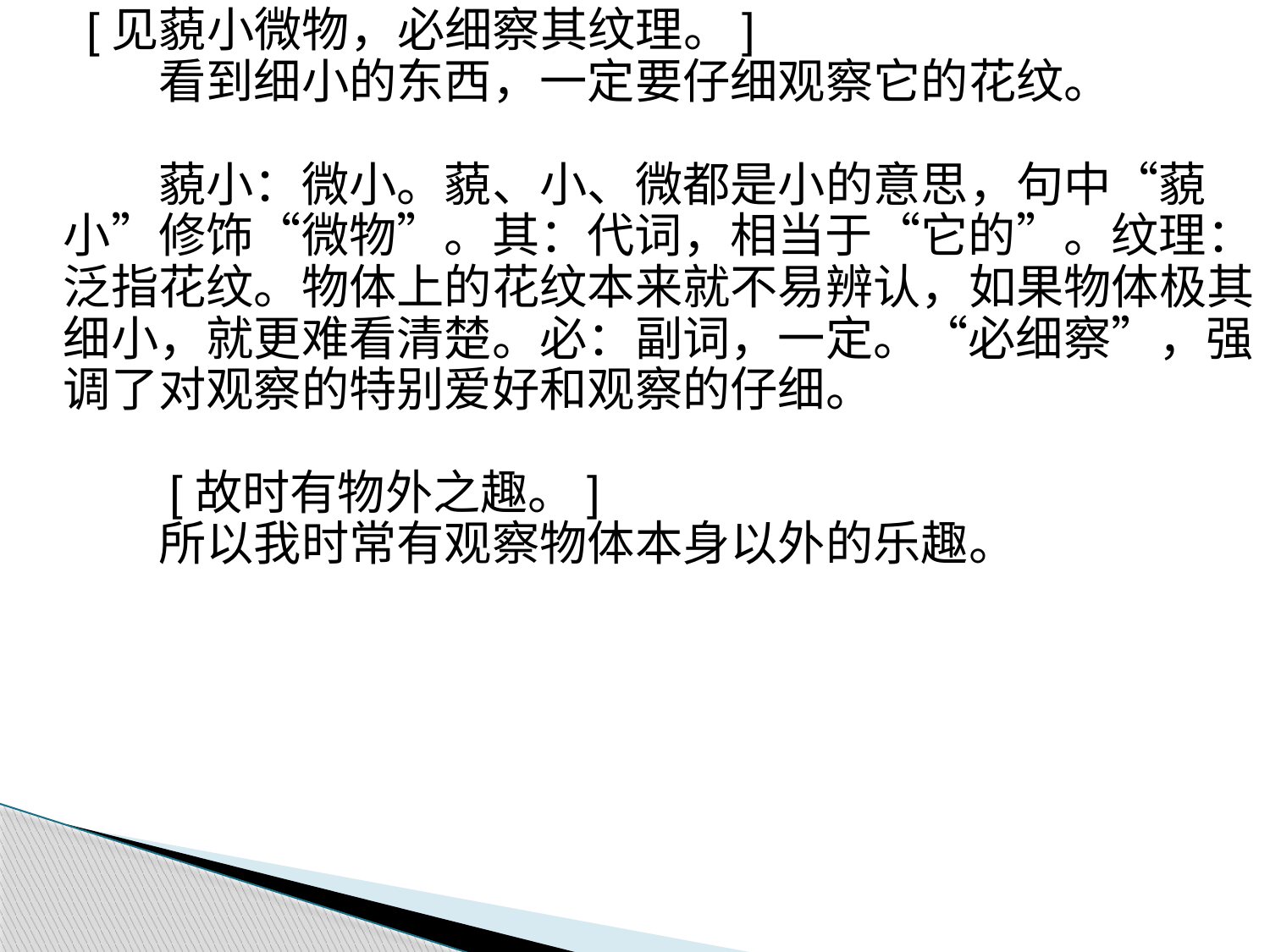

[见藐小微物，必细察其纹理。]
　　看到细小的东西，一定要仔细观察它的花纹。
　　藐小：微小。藐、小、微都是小的意思，句中“藐小”修饰“微物”。其：代词，相当于“它的”。纹理：泛指花纹。物体上的花纹本来就不易辨认，如果物体极其细小，就更难看清楚。必：副词，一定。“必细察”，强调了对观察的特别爱好和观察的仔细。
　　[故时有物外之趣。]
　　所以我时常有观察物体本身以外的乐趣。